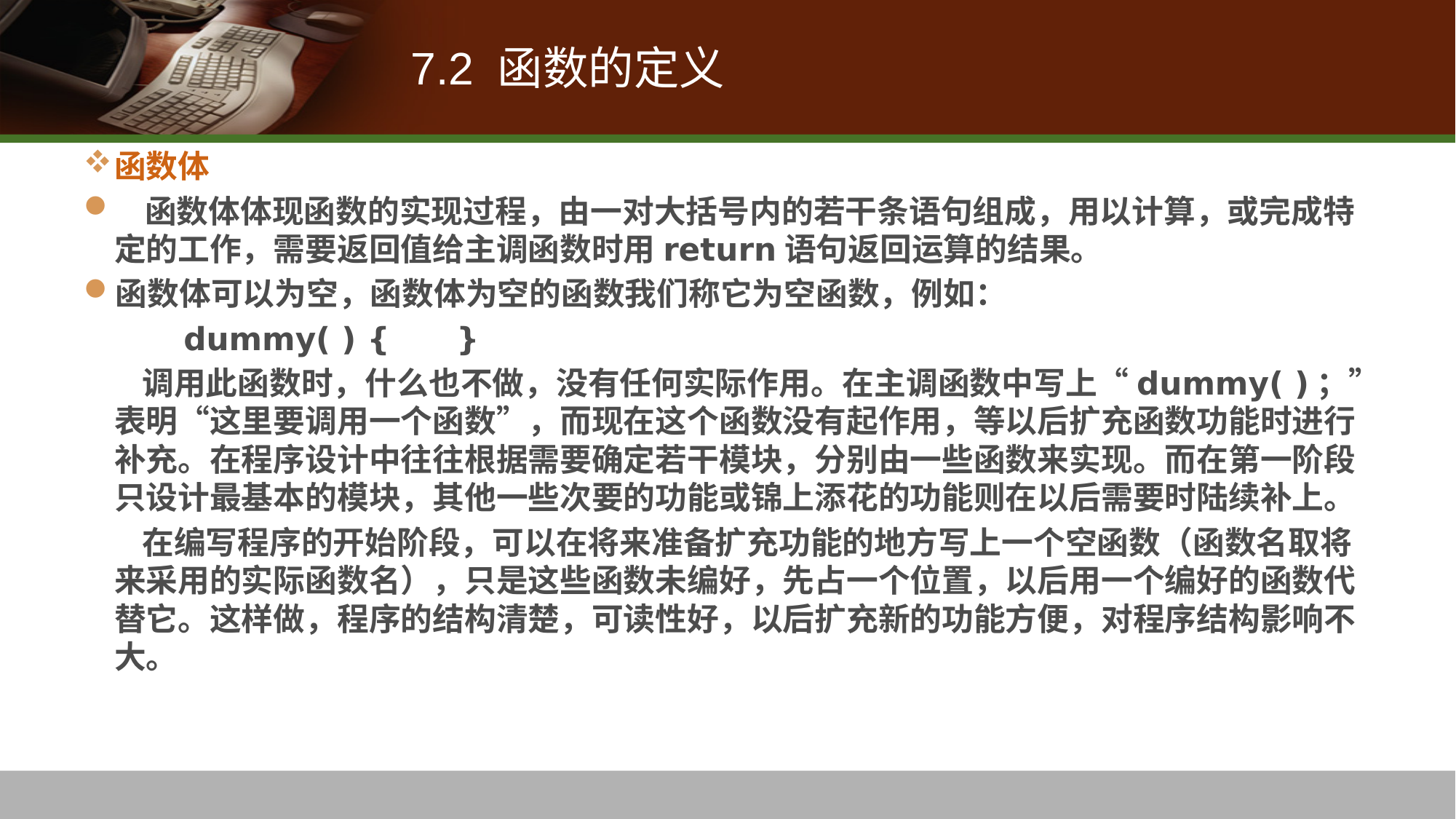

# 7.2 函数的定义
函数体
   函数体体现函数的实现过程，由一对大括号内的若干条语句组成，用以计算，或完成特定的工作，需要返回值给主调函数时用return语句返回运算的结果。
函数体可以为空，函数体为空的函数我们称它为空函数，例如：
         dummy( ) {      }
       调用此函数时，什么也不做，没有任何实际作用。在主调函数中写上“dummy( )；”表明“这里要调用一个函数”，而现在这个函数没有起作用，等以后扩充函数功能时进行补充。在程序设计中往往根据需要确定若干模块，分别由一些函数来实现。而在第一阶段只设计最基本的模块，其他一些次要的功能或锦上添花的功能则在以后需要时陆续补上。
       在编写程序的开始阶段，可以在将来准备扩充功能的地方写上一个空函数（函数名取将来采用的实际函数名），只是这些函数未编好，先占一个位置，以后用一个编好的函数代替它。这样做，程序的结构清楚，可读性好，以后扩充新的功能方便，对程序结构影响不大。